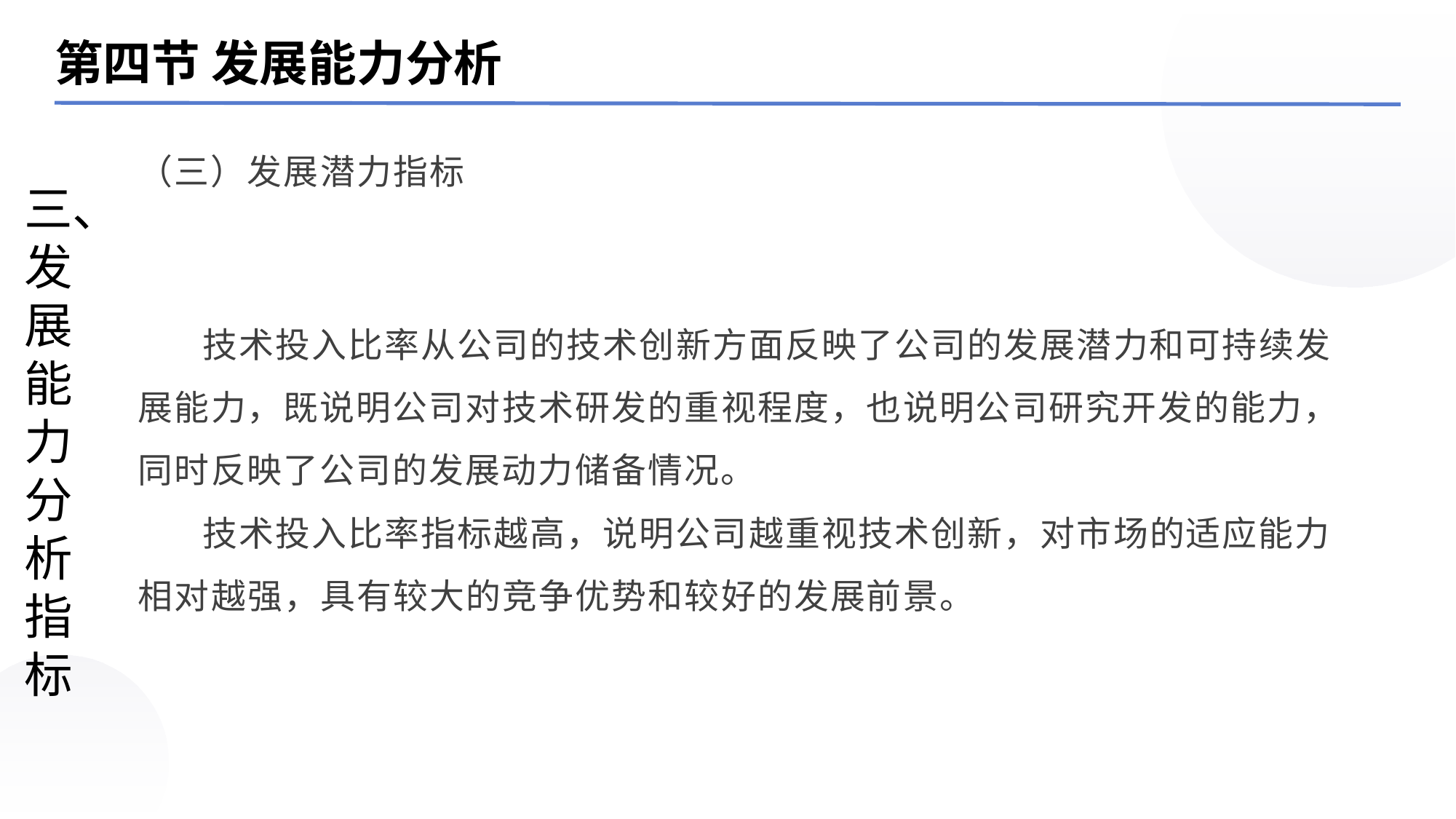

第四节 发展能力分析
（三）发展潜力指标
三、发展能力分析指标

      技术投入比率从公司的技术创新方面反映了公司的发展潜力和可持续发展能力，既说明公司对技术研发的重视程度，也说明公司研究开发的能力，同时反映了公司的发展动力储备情况。
      技术投入比率指标越高，说明公司越重视技术创新，对市场的适应能力相对越强，具有较大的竞争优势和较好的发展前景。

100